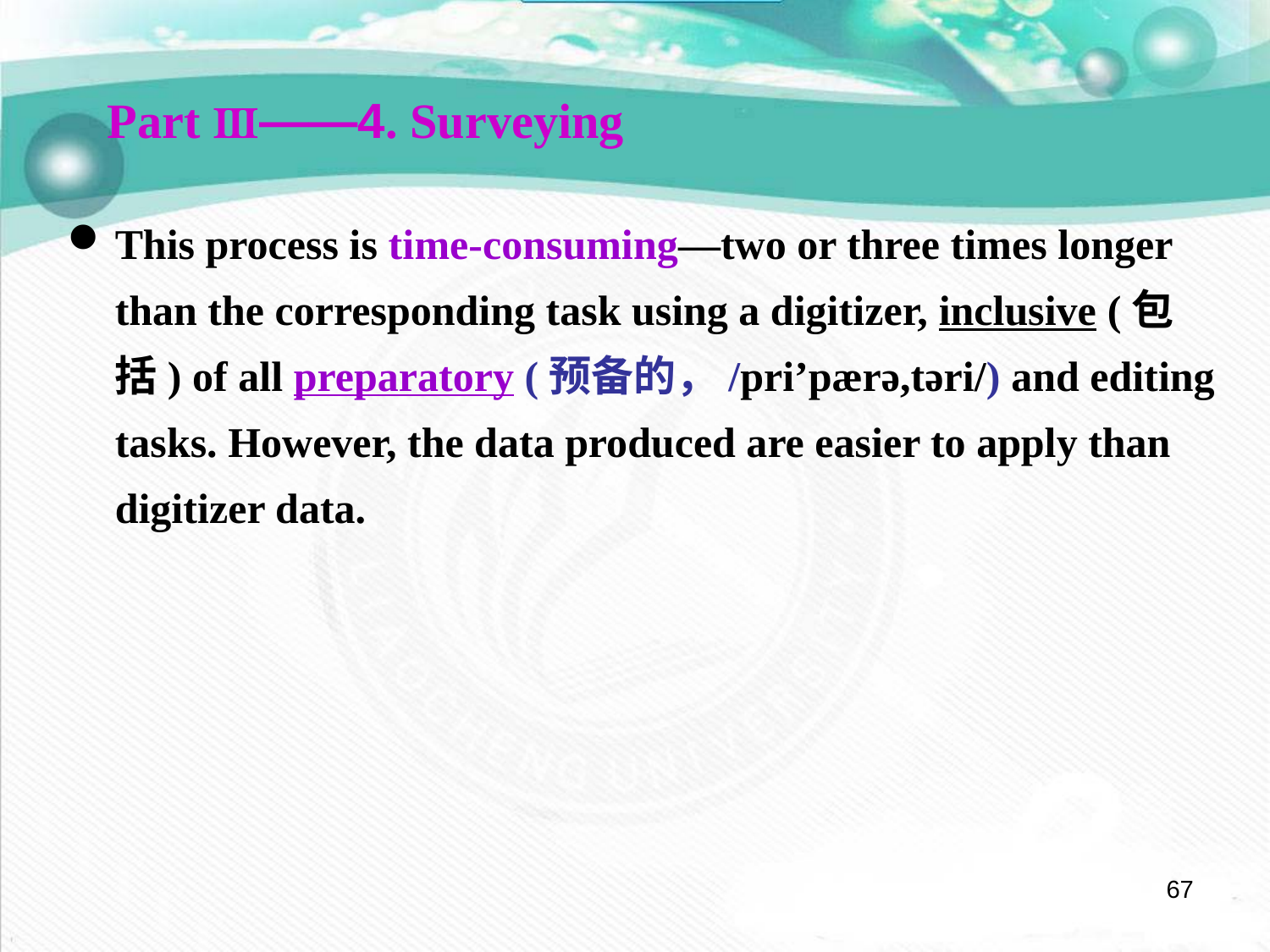

Part Ⅲ——4. Surveying
This process is time-consuming—two or three times longer than the corresponding task using a digitizer, inclusive (包括) of all preparatory (预备的，/pri’pærə,təri/) and editing tasks. However, the data produced are easier to apply than digitizer data.
67